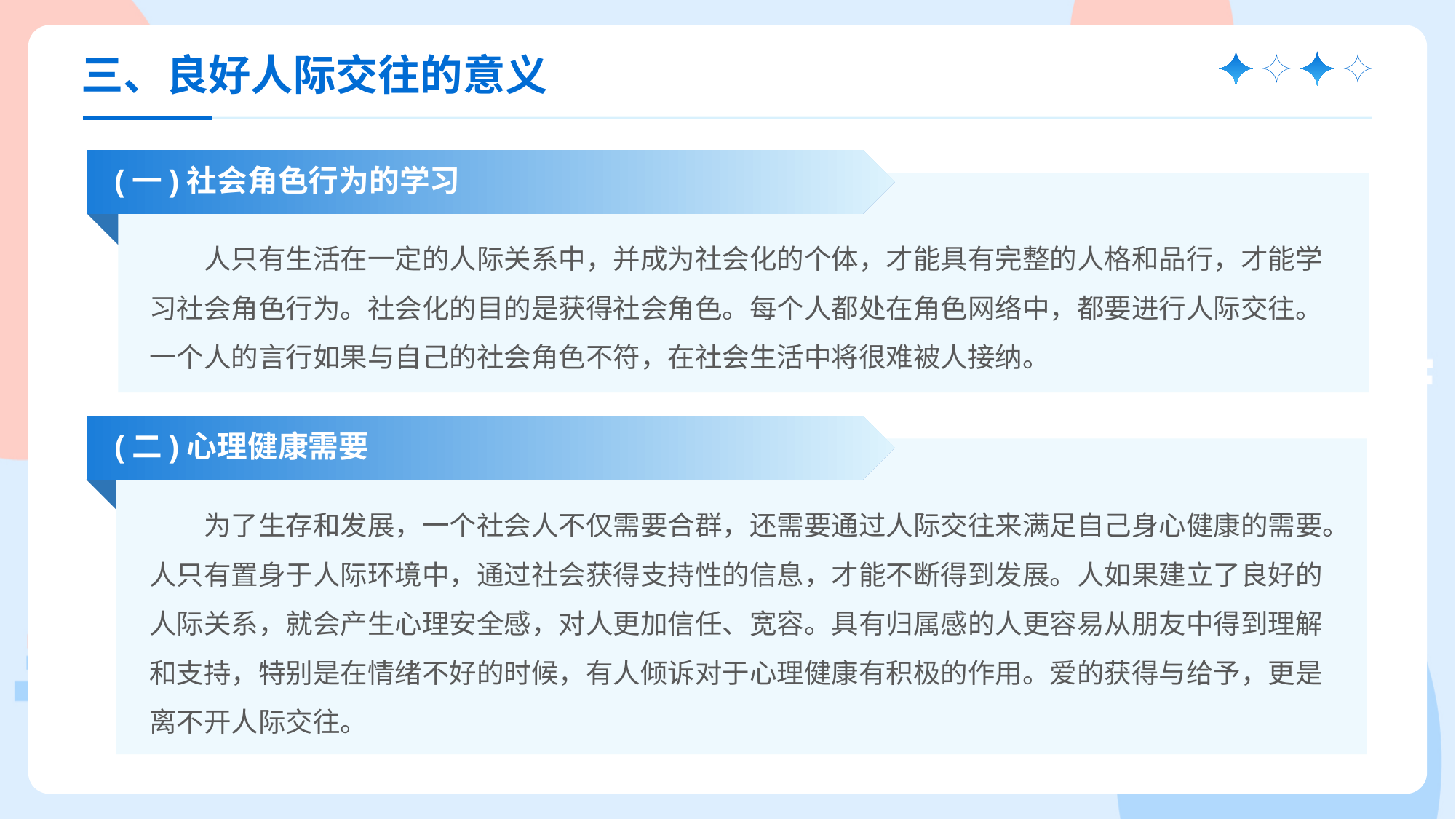

三、良好人际交往的意义
(一)社会角色行为的学习

人只有生活在一定的人际关系中，并成为社会化的个体，才能具有完整的人格和品行，才能学习社会角色行为。社会化的目的是获得社会角色。每个人都处在角色网络中，都要进行人际交往。一个人的言行如果与自己的社会角色不符，在社会生活中将很难被人接纳。
(二)心理健康需要

为了生存和发展，一个社会人不仅需要合群，还需要通过人际交往来满足自己身心健康的需要。人只有置身于人际环境中，通过社会获得支持性的信息，才能不断得到发展。人如果建立了良好的人际关系，就会产生心理安全感，对人更加信任、宽容。具有归属感的人更容易从朋友中得到理解和支持，特别是在情绪不好的时候，有人倾诉对于心理健康有积极的作用。爱的获得与给予，更是离不开人际交往。